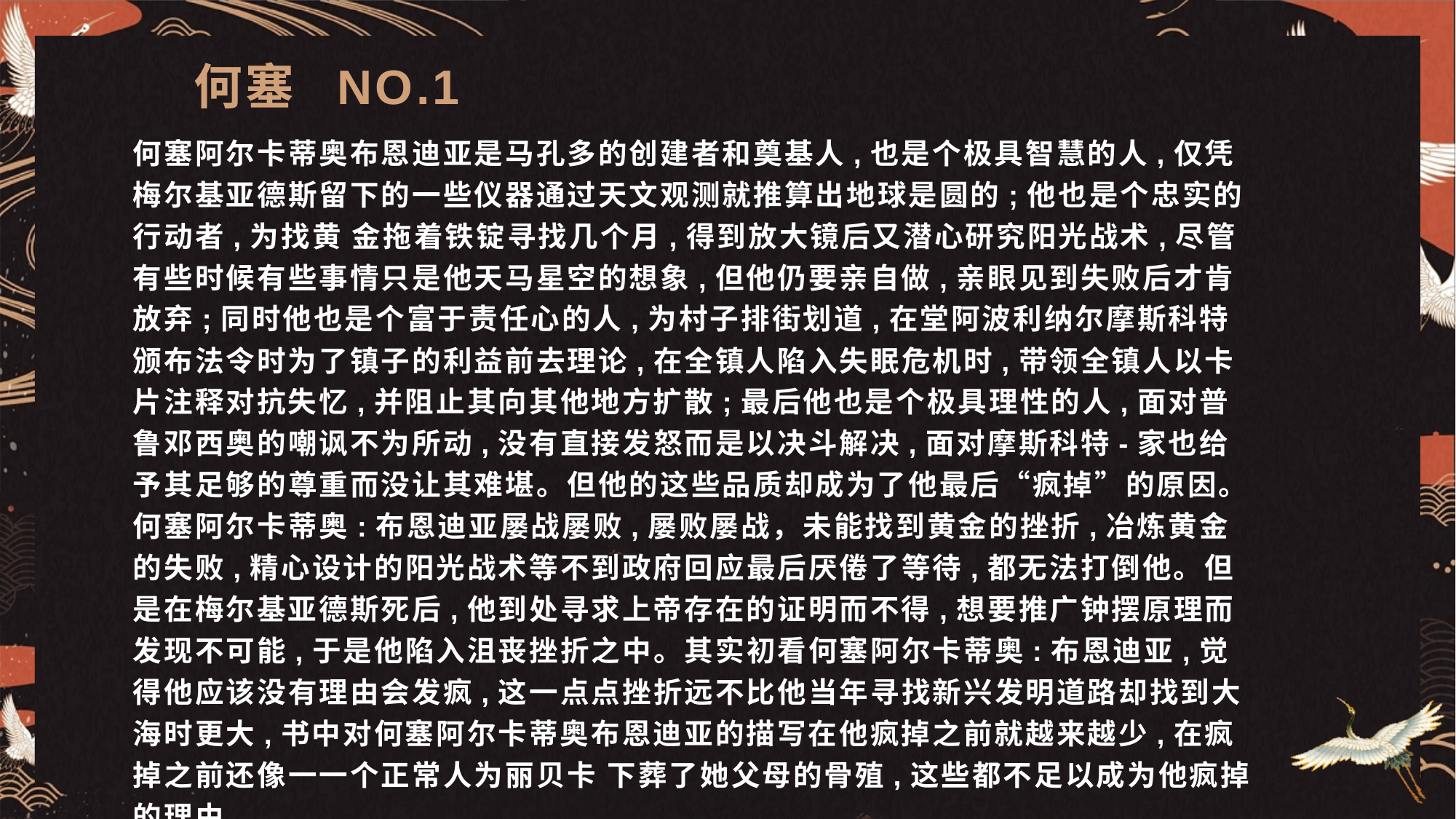

# 何塞  NO.1
何塞阿尔卡蒂奥布恩迪亚是马孔多的创建者和奠基人,也是个极具智慧的人,仅凭梅尔基亚德斯留下的一些仪器通过天文观测就推算出地球是圆的;他也是个忠实的行动者,为找黄 金拖着铁锭寻找几个月,得到放大镜后又潜心研究阳光战术,尽管有些时候有些事情只是他天马星空的想象,但他仍要亲自做,亲眼见到失败后才肯放弃;同时他也是个富于责任心的人,为村子排街划道,在堂阿波利纳尔摩斯科特颁布法令时为了镇子的利益前去理论,在全镇人陷入失眠危机时,带领全镇人以卡片注释对抗失忆,并阻止其向其他地方扩散;最后他也是个极具理性的人,面对普鲁邓西奥的嘲讽不为所动,没有直接发怒而是以决斗解决,面对摩斯科特-家也给予其足够的尊重而没让其难堪。但他的这些品质却成为了他最后“疯掉”的原因。何塞阿尔卡蒂奥:布恩迪亚屡战屡败,屡败屡战，未能找到黄金的挫折,冶炼黄金的失败,精心设计的阳光战术等不到政府回应最后厌倦了等待,都无法打倒他。但是在梅尔基亚德斯死后,他到处寻求上帝存在的证明而不得,想要推广钟摆原理而发现不可能,于是他陷入沮丧挫折之中。其实初看何塞阿尔卡蒂奥:布恩迪亚,觉得他应该没有理由会发疯,这一点点挫折远不比他当年寻找新兴发明道路却找到大海时更大,书中对何塞阿尔卡蒂奥布恩迪亚的描写在他疯掉之前就越来越少,在疯掉之前还像一一个正常人为丽贝卡 下葬了她父母的骨殖,这些都不足以成为他疯掉的理由。